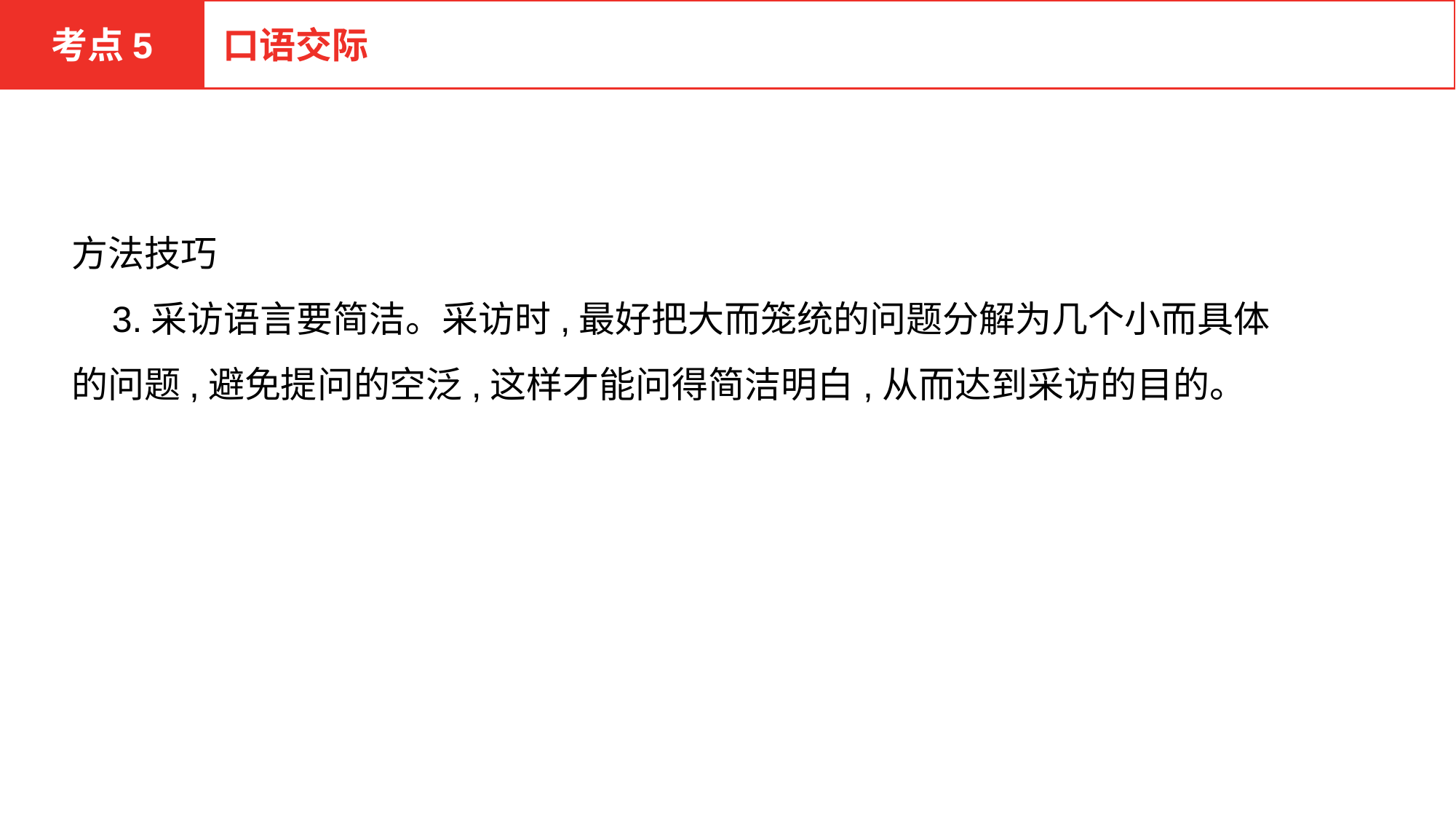

考点5
口语交际
方法技巧
    3.采访语言要简洁。采访时,最好把大而笼统的问题分解为几个小而具体的问题,避免提问的空泛,这样才能问得简洁明白,从而达到采访的目的。